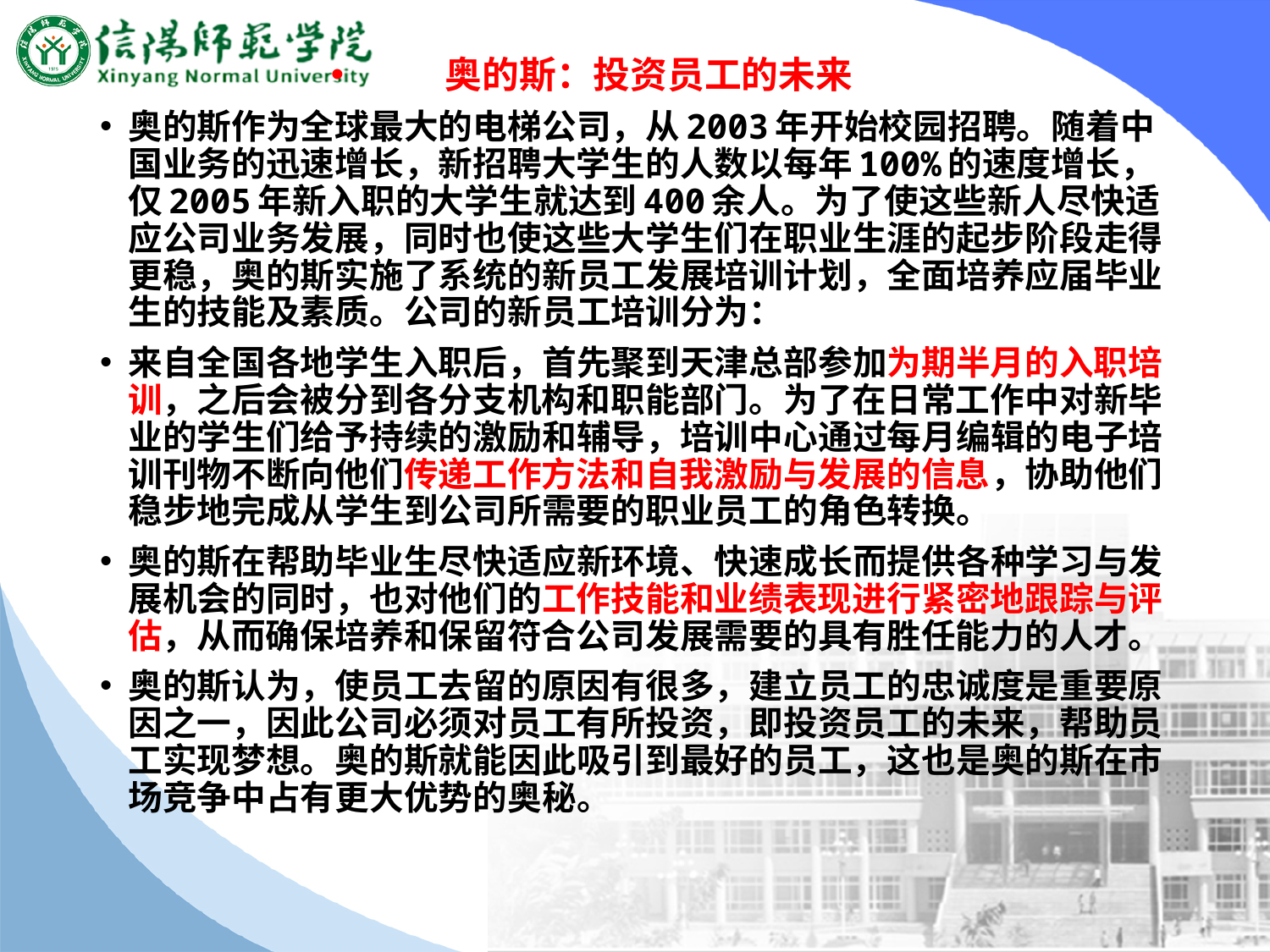

奥的斯：投资员工的未来
奥的斯作为全球最大的电梯公司，从2003年开始校园招聘。随着中国业务的迅速增长，新招聘大学生的人数以每年100%的速度增长，仅2005年新入职的大学生就达到400余人。为了使这些新人尽快适应公司业务发展，同时也使这些大学生们在职业生涯的起步阶段走得更稳，奥的斯实施了系统的新员工发展培训计划，全面培养应届毕业生的技能及素质。公司的新员工培训分为：
来自全国各地学生入职后，首先聚到天津总部参加为期半月的入职培训，之后会被分到各分支机构和职能部门。为了在日常工作中对新毕业的学生们给予持续的激励和辅导，培训中心通过每月编辑的电子培训刊物不断向他们传递工作方法和自我激励与发展的信息，协助他们稳步地完成从学生到公司所需要的职业员工的角色转换。
奥的斯在帮助毕业生尽快适应新环境、快速成长而提供各种学习与发展机会的同时，也对他们的工作技能和业绩表现进行紧密地跟踪与评估，从而确保培养和保留符合公司发展需要的具有胜任能力的人才。
奥的斯认为，使员工去留的原因有很多，建立员工的忠诚度是重要原因之一，因此公司必须对员工有所投资，即投资员工的未来，帮助员工实现梦想。奥的斯就能因此吸引到最好的员工，这也是奥的斯在市场竞争中占有更大优势的奥秘。

#